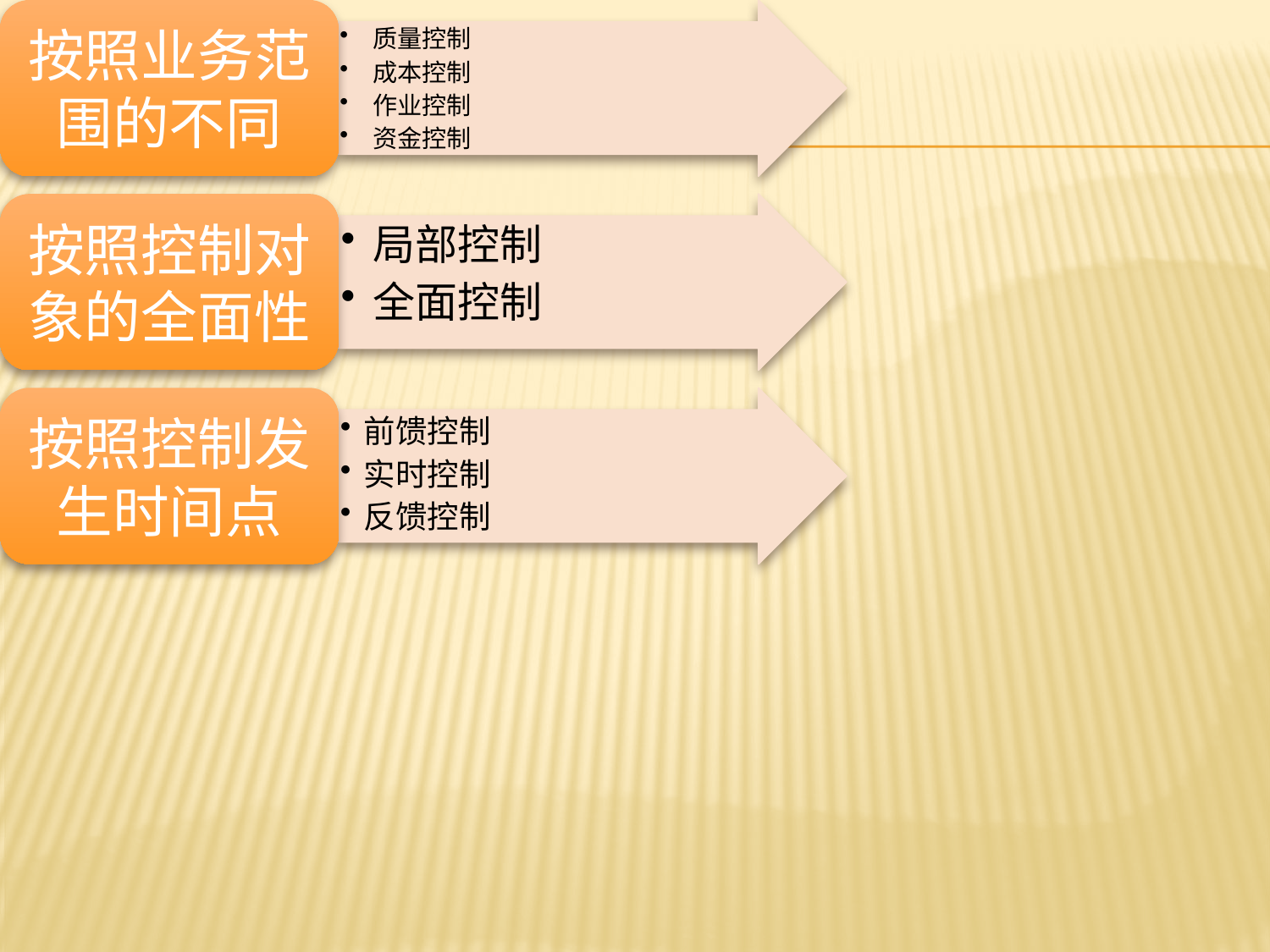

# 第一节什么是控制
三、控制的模式

  质量控制
  成本控制
  作业控制
  资金控制
按照业务范围的不同
局部控制
全面控制
按照控制对象的全面性
前馈控制
实时控制
反馈控制
按照控制发生时间点